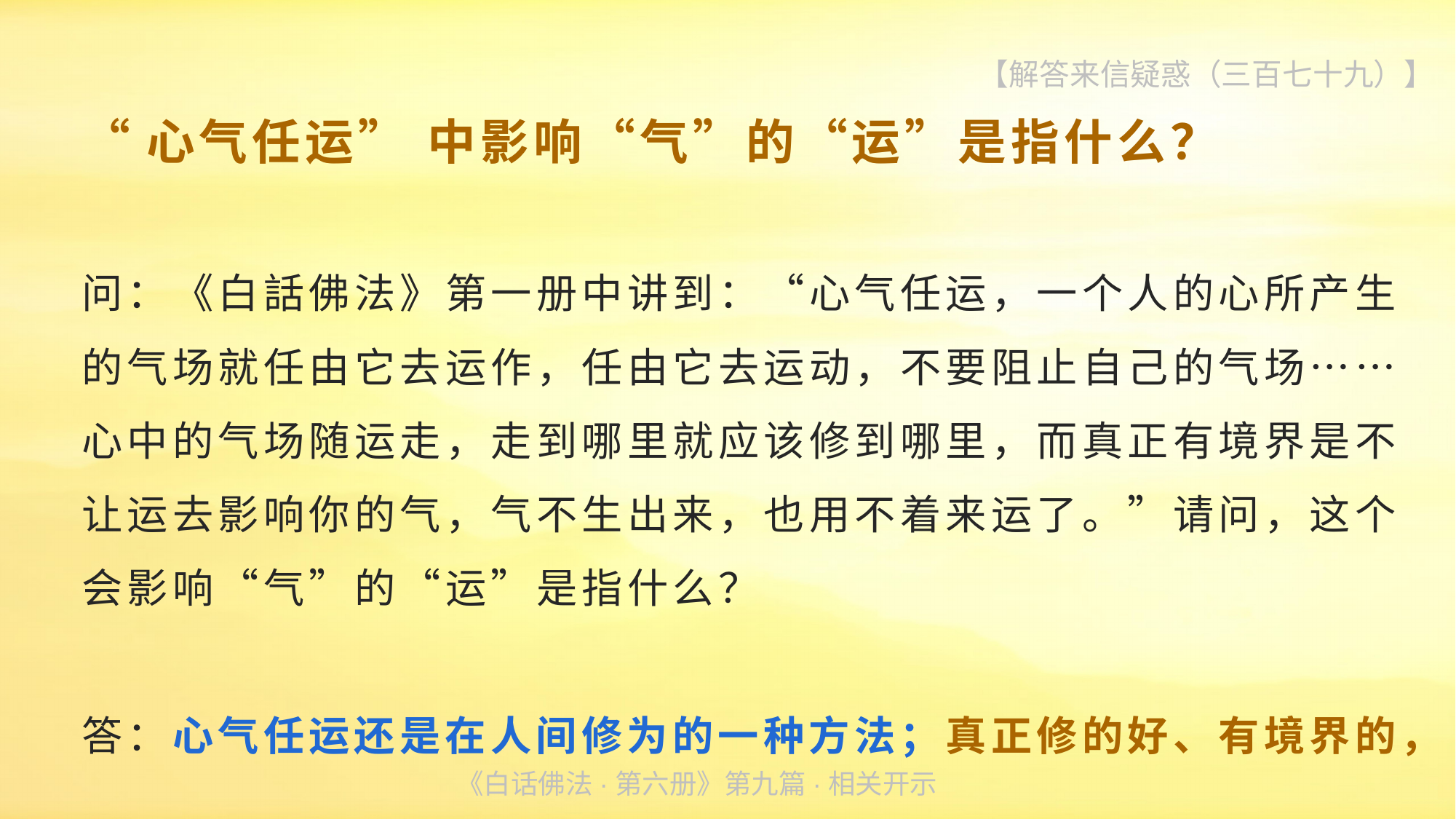

【解答来信疑惑（三百七十九）】
“心气任运” 中影响“气”的“运”是指什么？

问：《白話佛法》第一册中讲到：“心气任运，一个人的心所产生的气场就任由它去运作，任由它去运动，不要阻止自己的气场……心中的气场随运走，走到哪里就应该修到哪里，而真正有境界是不让运去影响你的气，气不生出来，也用不着来运了。”请问，这个会影响“气”的“运”是指什么？

答：心气任运还是在人间修为的一种方法；真正修的好、有境界的，
《白话佛法·第六册》第九篇·相关开示